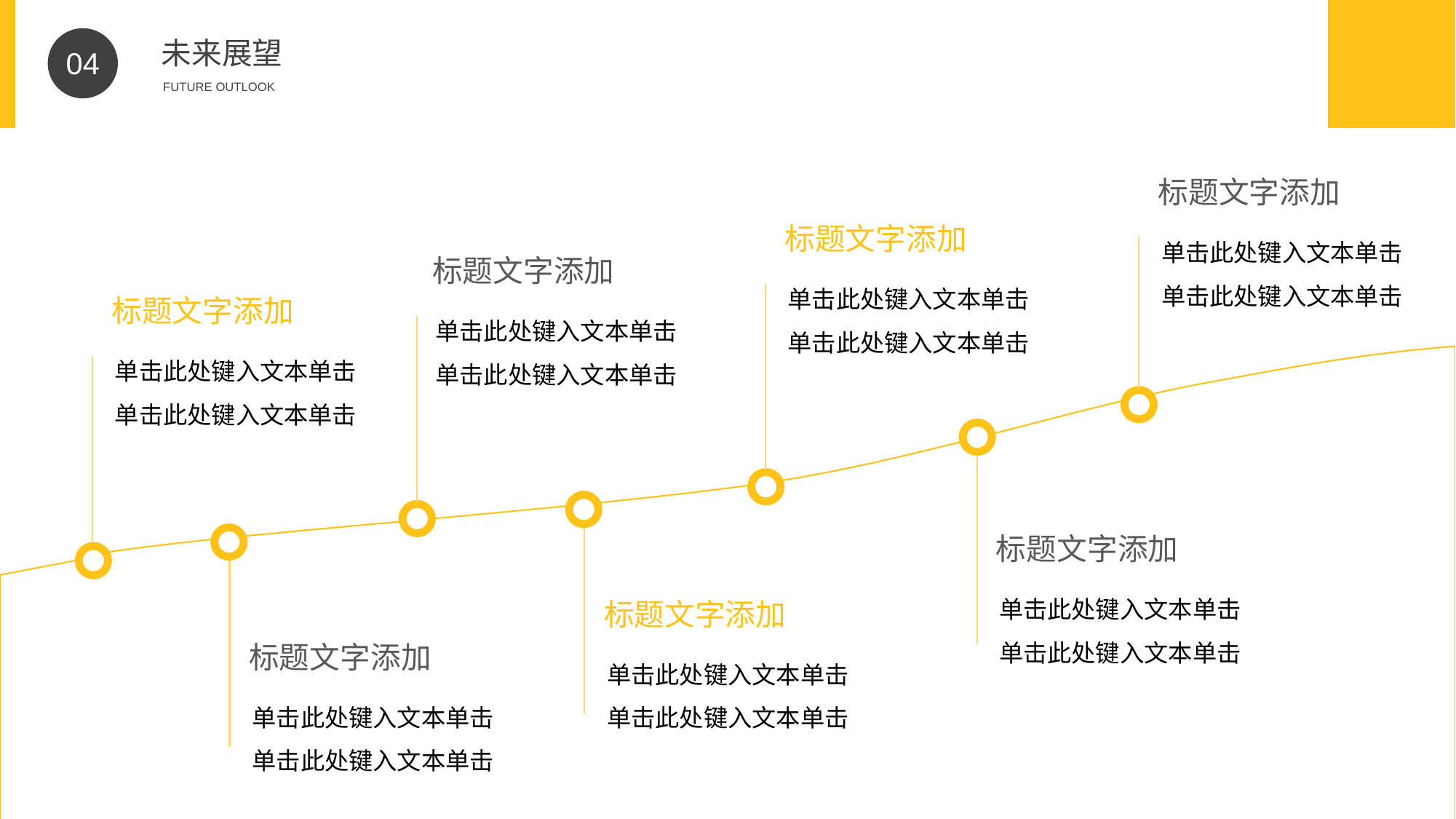

BY YUSHEN

未来展望
FUTURE OUTLOOK
04
标题文字添加
单击此处键入文本单击
单击此处键入文本单击

标题文字添加
单击此处键入文本单击
单击此处键入文本单击

标题文字添加
单击此处键入文本单击
单击此处键入文本单击

标题文字添加
单击此处键入文本单击
单击此处键入文本单击

标题文字添加
单击此处键入文本单击
单击此处键入文本单击

标题文字添加
单击此处键入文本单击
单击此处键入文本单击

标题文字添加
单击此处键入文本单击
单击此处键入文本单击